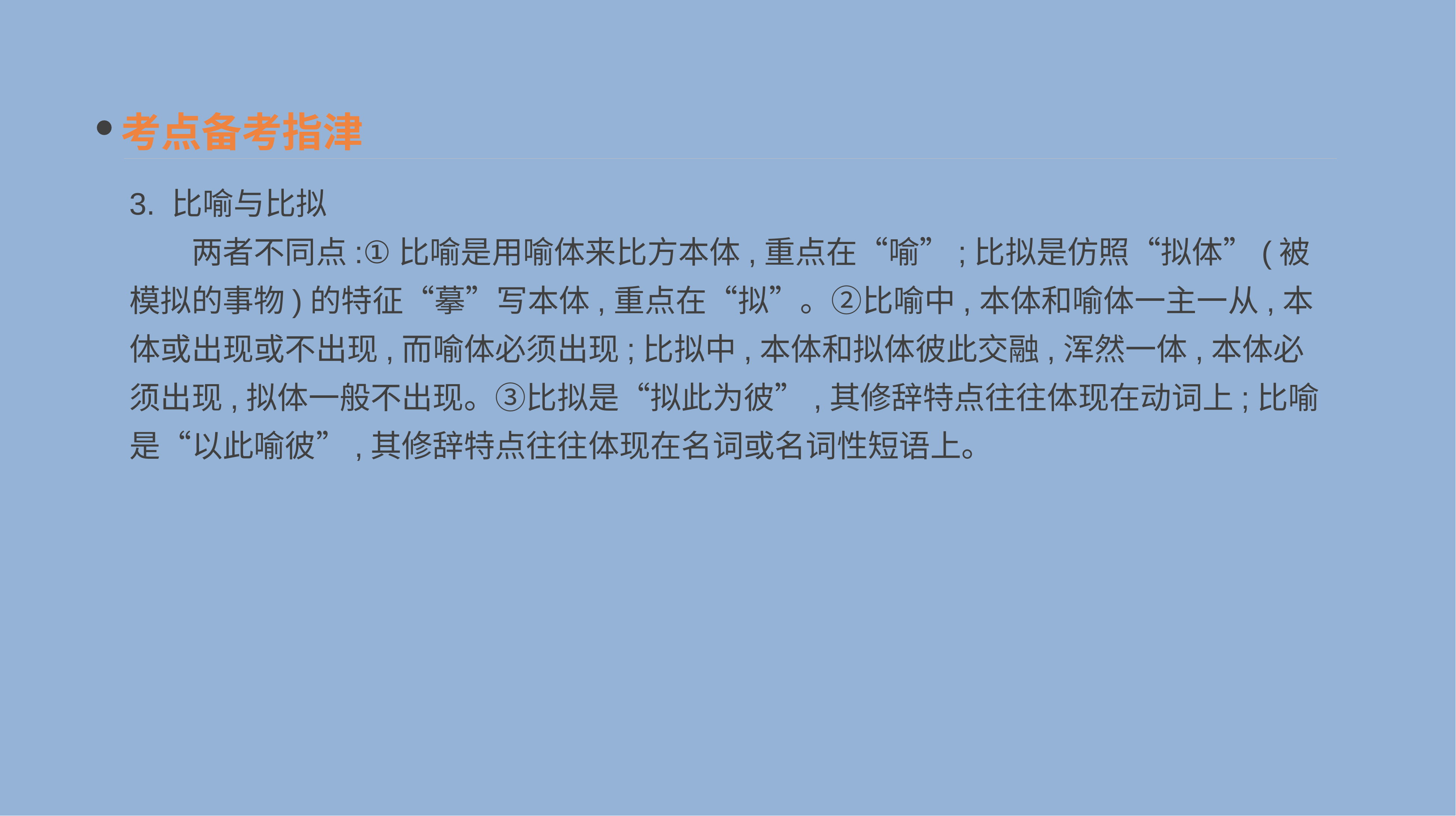

考点备考指津

3. 比喻与比拟
　　两者不同点:①比喻是用喻体来比方本体,重点在“喻”;比拟是仿照“拟体”(被模拟的事物)的特征“摹”写本体,重点在“拟”。②比喻中,本体和喻体一主一从,本体或出现或不出现,而喻体必须出现;比拟中,本体和拟体彼此交融,浑然一体,本体必须出现,拟体一般不出现。③比拟是“拟此为彼”,其修辞特点往往体现在动词上;比喻是“以此喻彼”,其修辞特点往往体现在名词或名词性短语上。